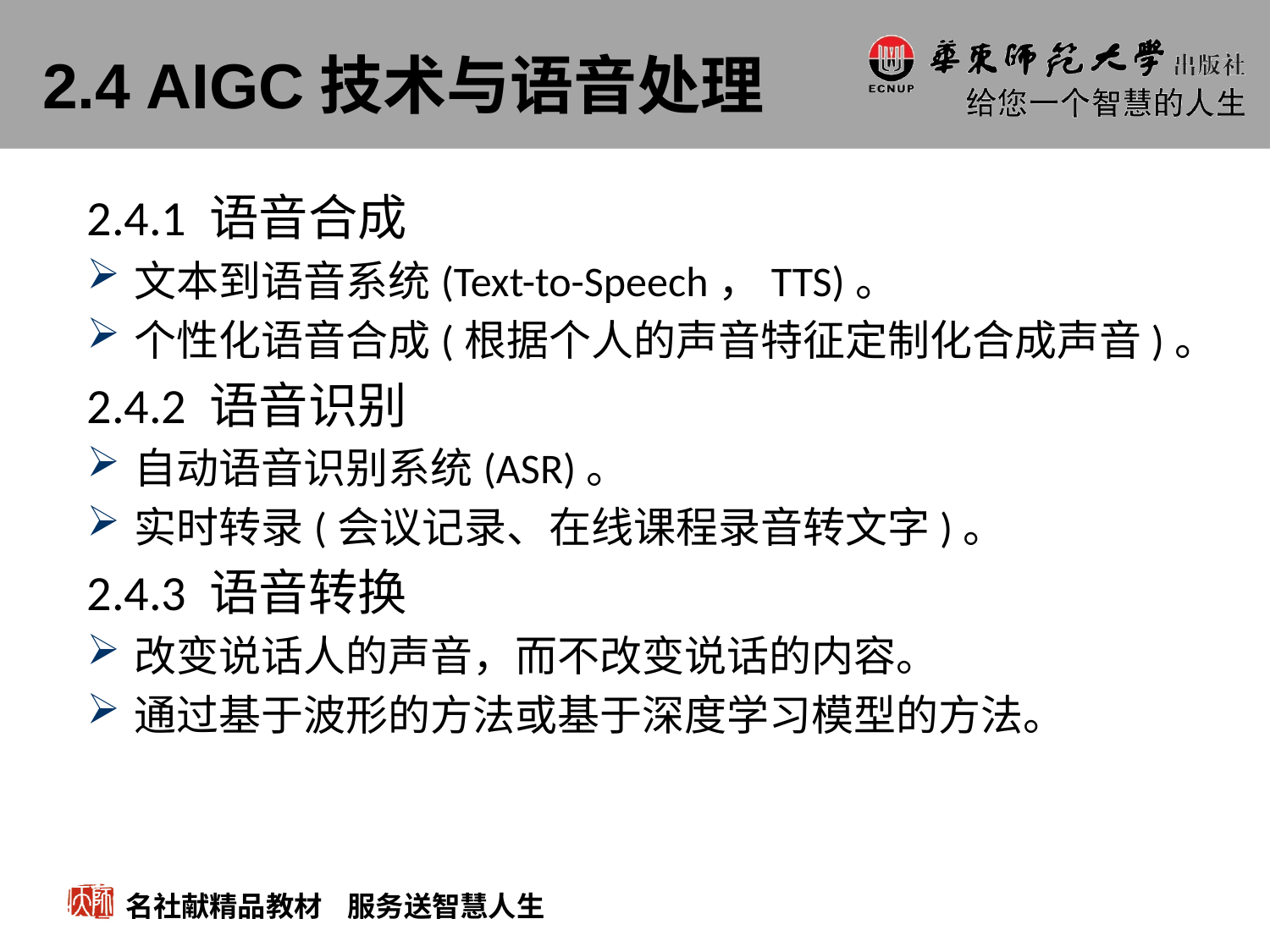

# 2.4 AIGC技术与语音处理
2.4.1 语音合成
文本到语音系统(Text-to-Speech，TTS)。
个性化语音合成(根据个人的声音特征定制化合成声音)。
2.4.2 语音识别
自动语音识别系统(ASR)。
实时转录(会议记录、在线课程录音转文字)。
2.4.3 语音转换
改变说话人的声音，而不改变说话的内容。
通过基于波形的方法或基于深度学习模型的方法。